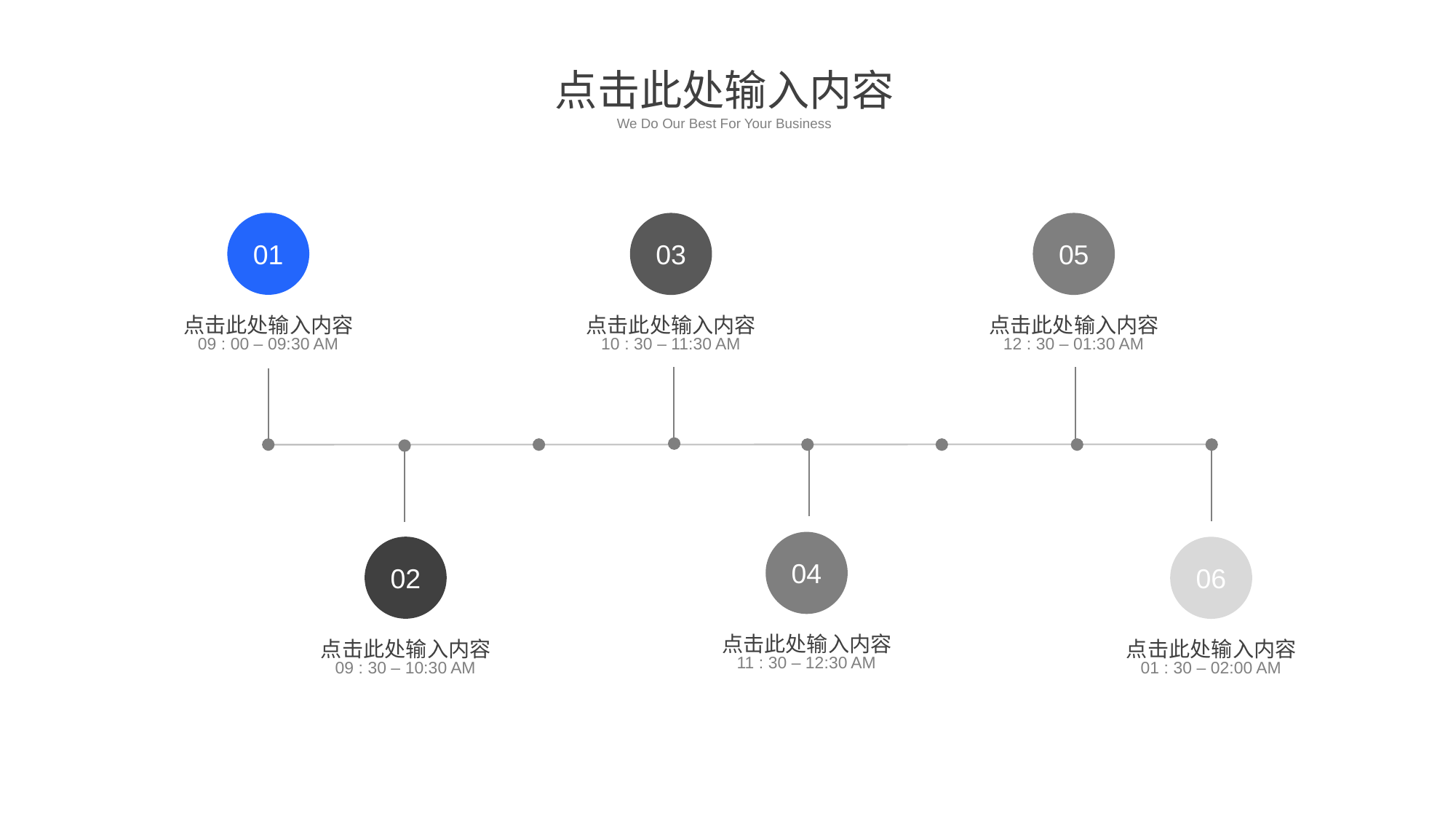

点击此处输入内容
We Do Our Best For Your Business
01
03
05
点击此处输入内容
点击此处输入内容
点击此处输入内容
09 : 00 – 09:30 AM
10 : 30 – 11:30 AM
12 : 30 – 01:30 AM

04
02
06
点击此处输入内容
点击此处输入内容
点击此处输入内容
11 : 30 – 12:30 AM
09 : 30 – 10:30 AM
01 : 30 – 02:00 AM